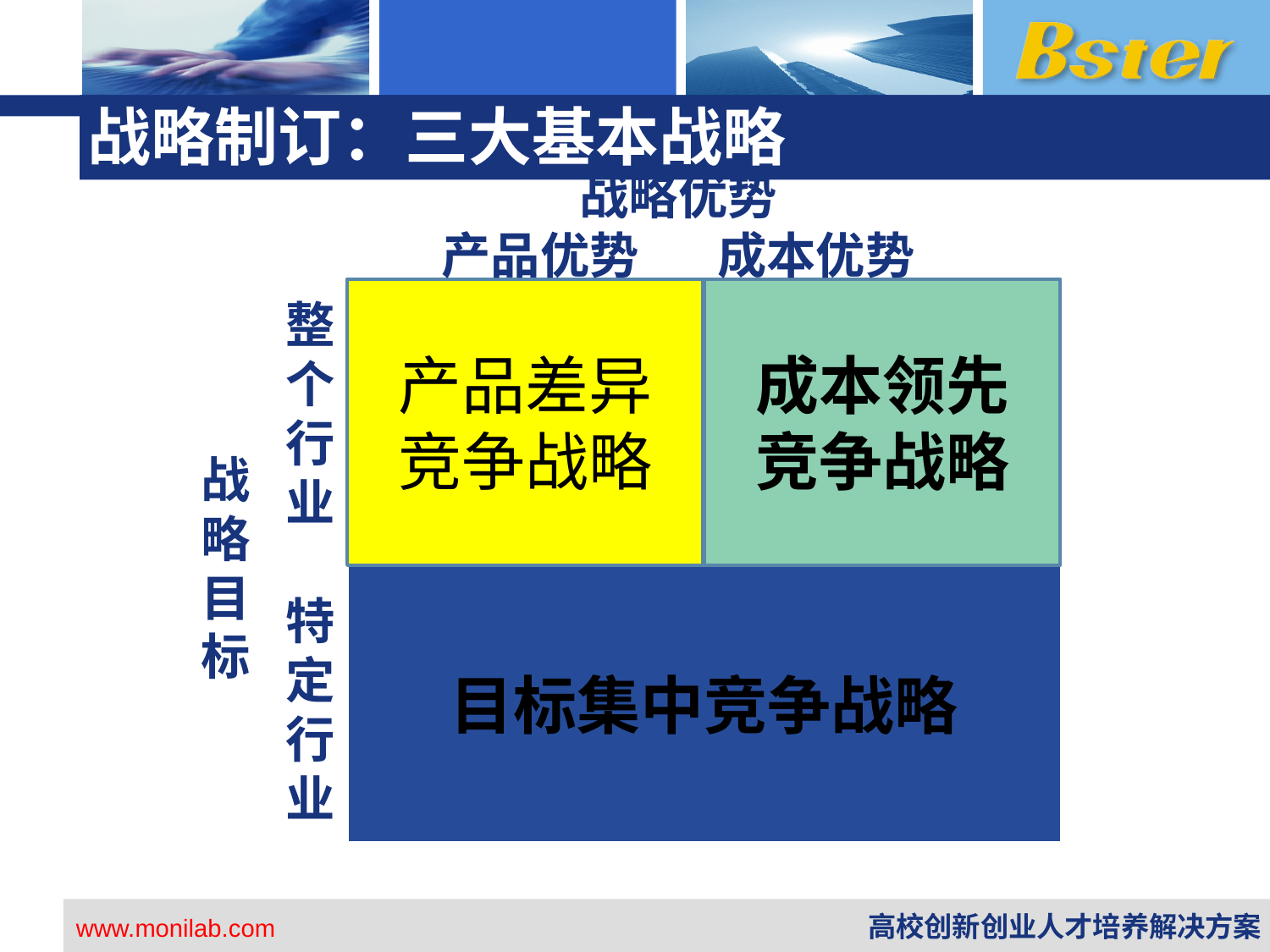

# 战略制订：三大基本战略
战略优势
产品优势       成本优势
产品差异
竞争战略
成本领先
竞争战略
整
个
行
业

特
定
行
业
战
略
目
标
目标集中竞争战略